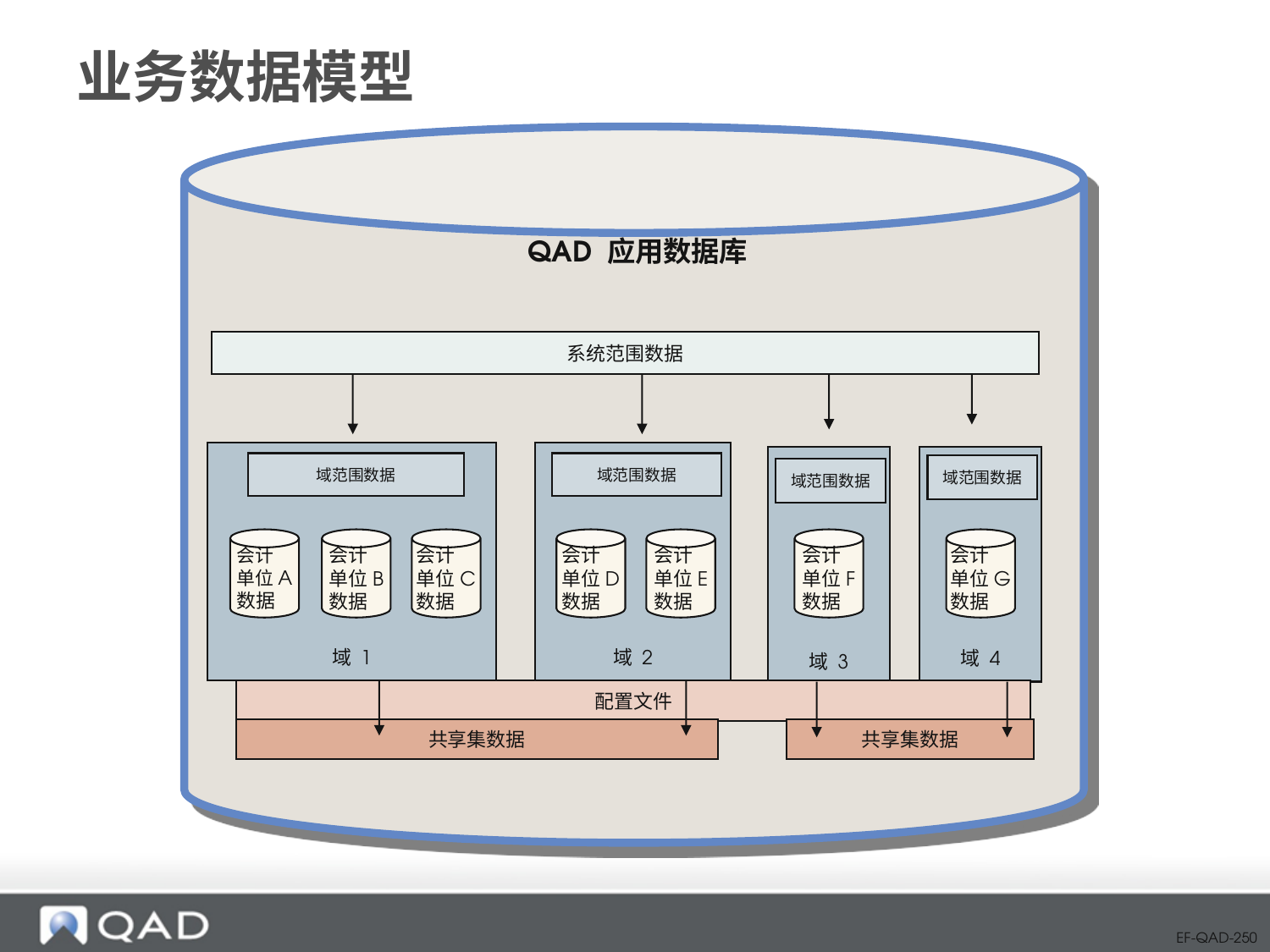

# 业务数据模型

QAD 应用数据库
系统范围数据

域 1
域 2
域 3
域 4
域范围数据
域范围数据
域范围数据
域范围数据
会计
单位A
数据
会计
单位B
数据
会计
单位C
数据
会计
单位D
数据
会计
单位E
数据
会计
单位F
数据
会计
单位G
数据

配置文件

共享集数据
共享集数据
EF-QAD-250